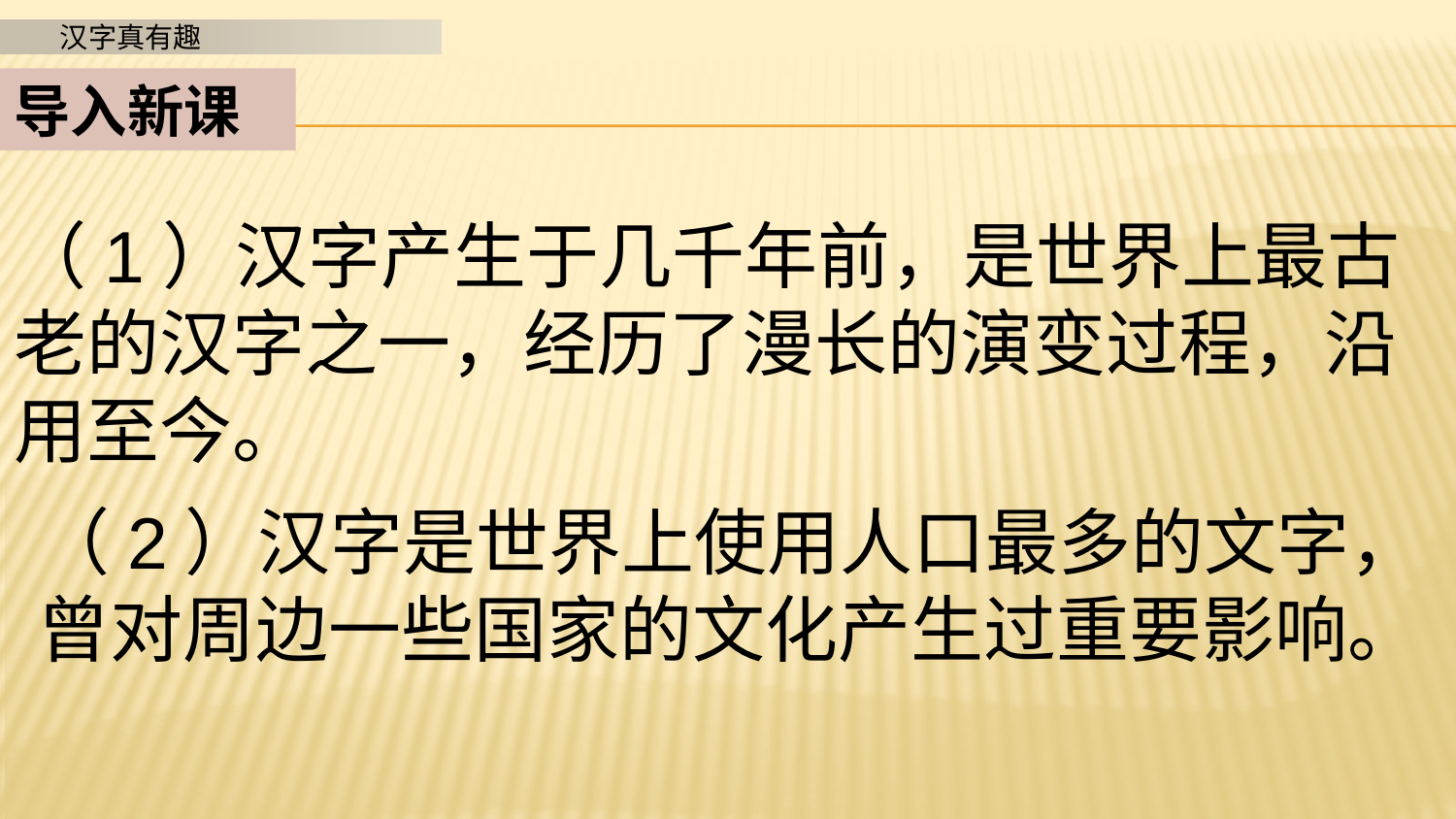

导入新课
（1）汉字产生于几千年前，是世界上最古老的汉字之一，经历了漫长的演变过程，沿用至今。
（2）汉字是世界上使用人口最多的文字，曾对周边一些国家的文化产生过重要影响。